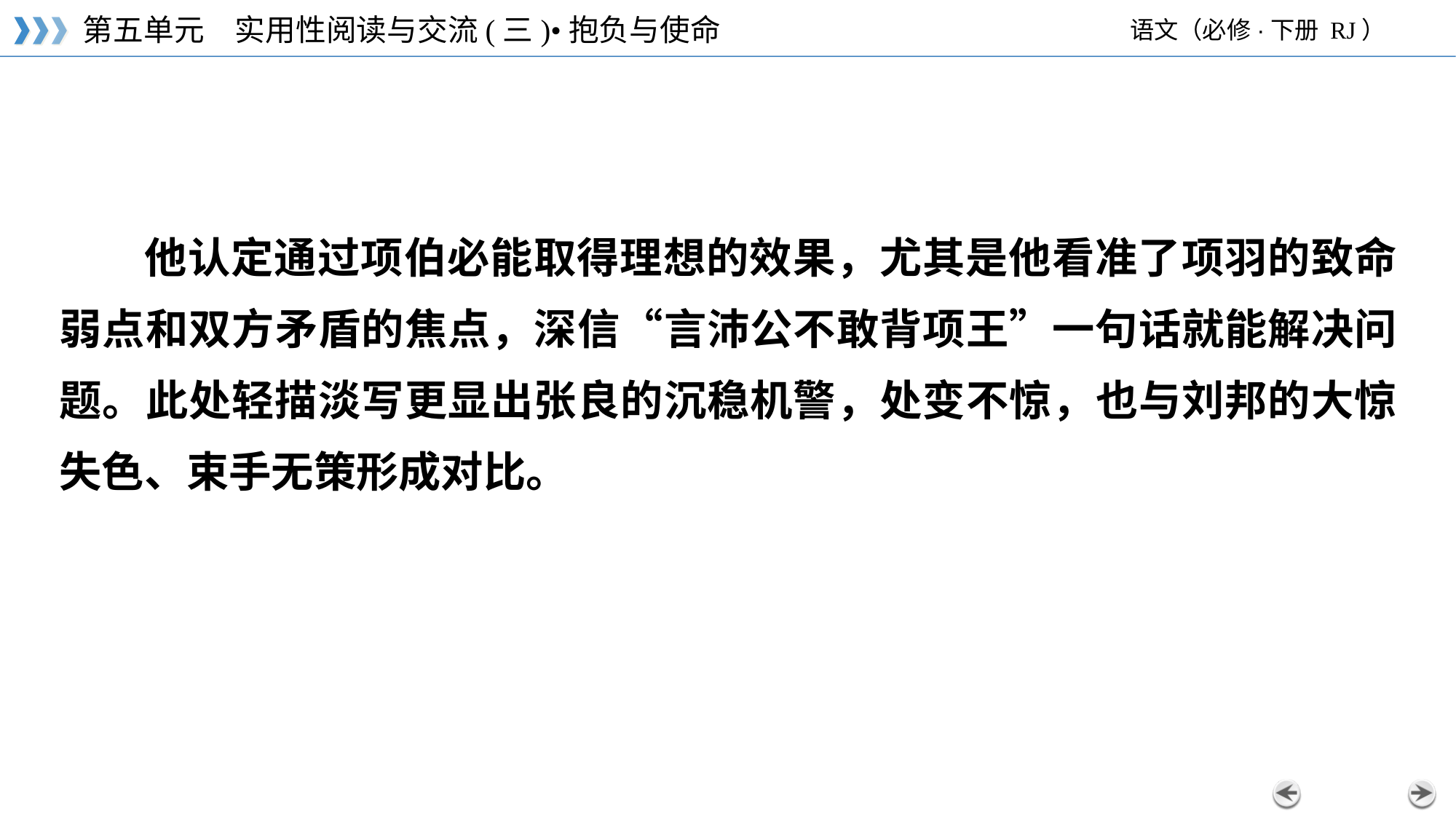

他认定通过项伯必能取得理想的效果，尤其是他看准了项羽的致命弱点和双方矛盾的焦点，深信“言沛公不敢背项王”一句话就能解决问题。此处轻描淡写更显出张良的沉稳机警，处变不惊，也与刘邦的大惊失色、束手无策形成对比。